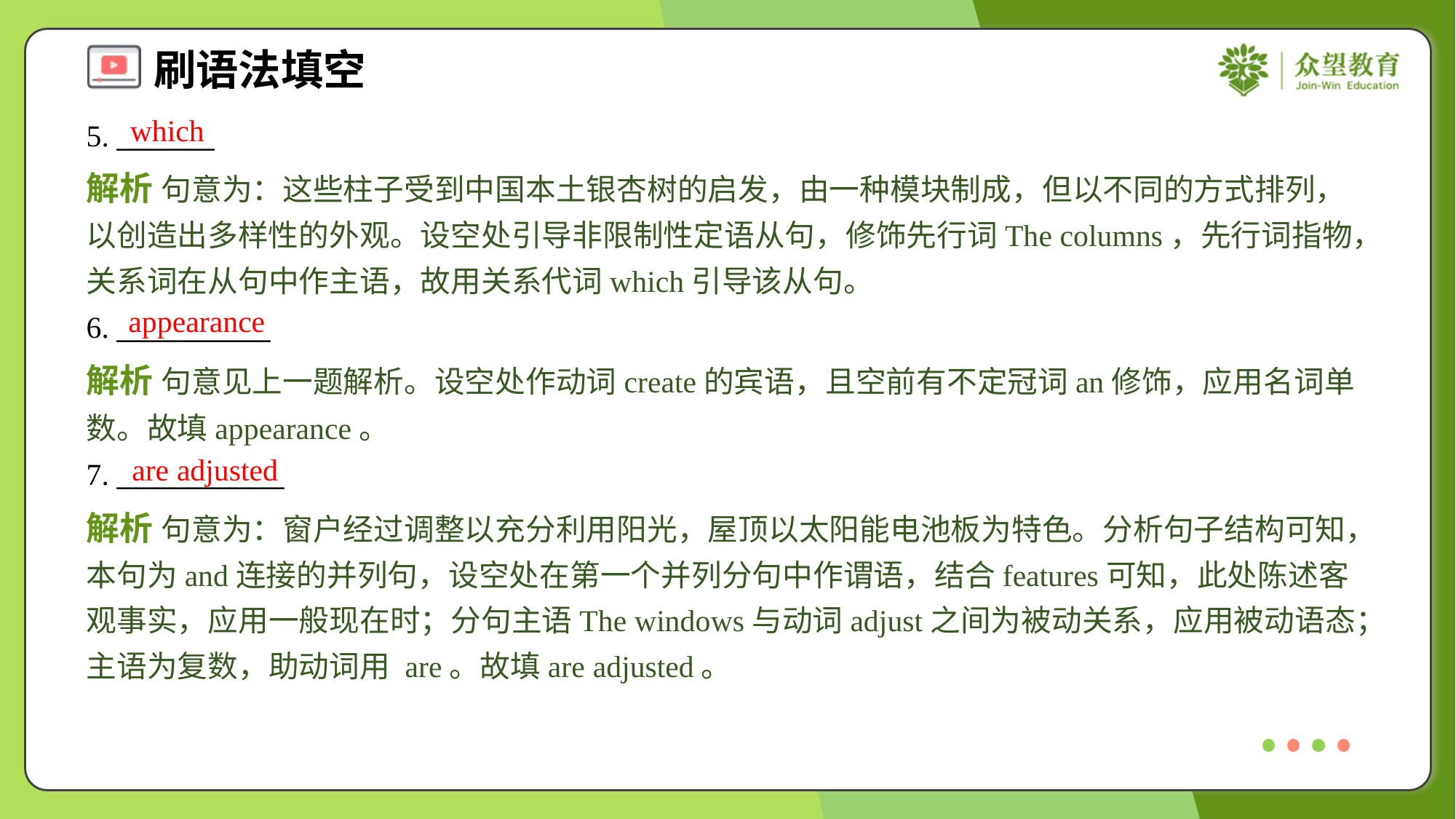

which
5. _______
解析 句意为：这些柱子受到中国本土银杏树的启发，由一种模块制成，但以不同的方式排列，以创造出多样性的外观。设空处引导非限制性定语从句，修饰先行词The columns，先行词指物，关系词在从句中作主语，故用关系代词which引导该从句。
appearance
6. ___________
解析 句意见上一题解析。设空处作动词create的宾语，且空前有不定冠词an修饰，应用名词单数。故填appearance。
are adjusted
7. ____________
解析 句意为：窗户经过调整以充分利用阳光，屋顶以太阳能电池板为特色。分析句子结构可知，本句为and连接的并列句，设空处在第一个并列分句中作谓语，结合features可知，此处陈述客观事实，应用一般现在时；分句主语The windows与动词adjust之间为被动关系，应用被动语态；主语为复数，助动词用 are。故填are adjusted。